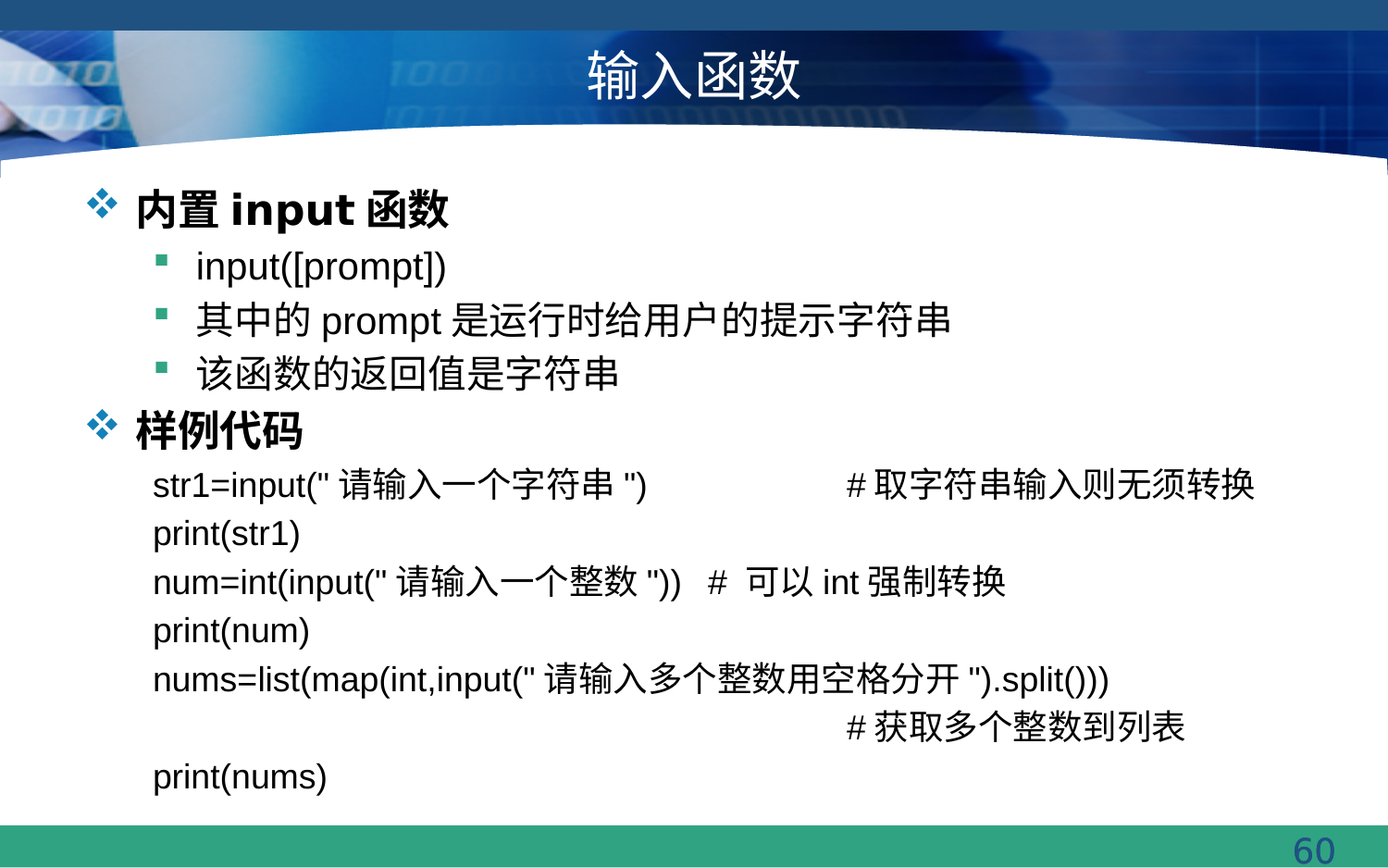

# 输入函数
内置input函数
input([prompt])
其中的prompt是运行时给用户的提示字符串
该函数的返回值是字符串
样例代码
str1=input("请输入一个字符串")	       	#取字符串输入则无须转换
print(str1)
num=int(input("请输入一个整数"))	# 可以int强制转换
print(num)
nums=list(map(int,input("请输入多个整数用空格分开").split()))
					#获取多个整数到列表
print(nums)